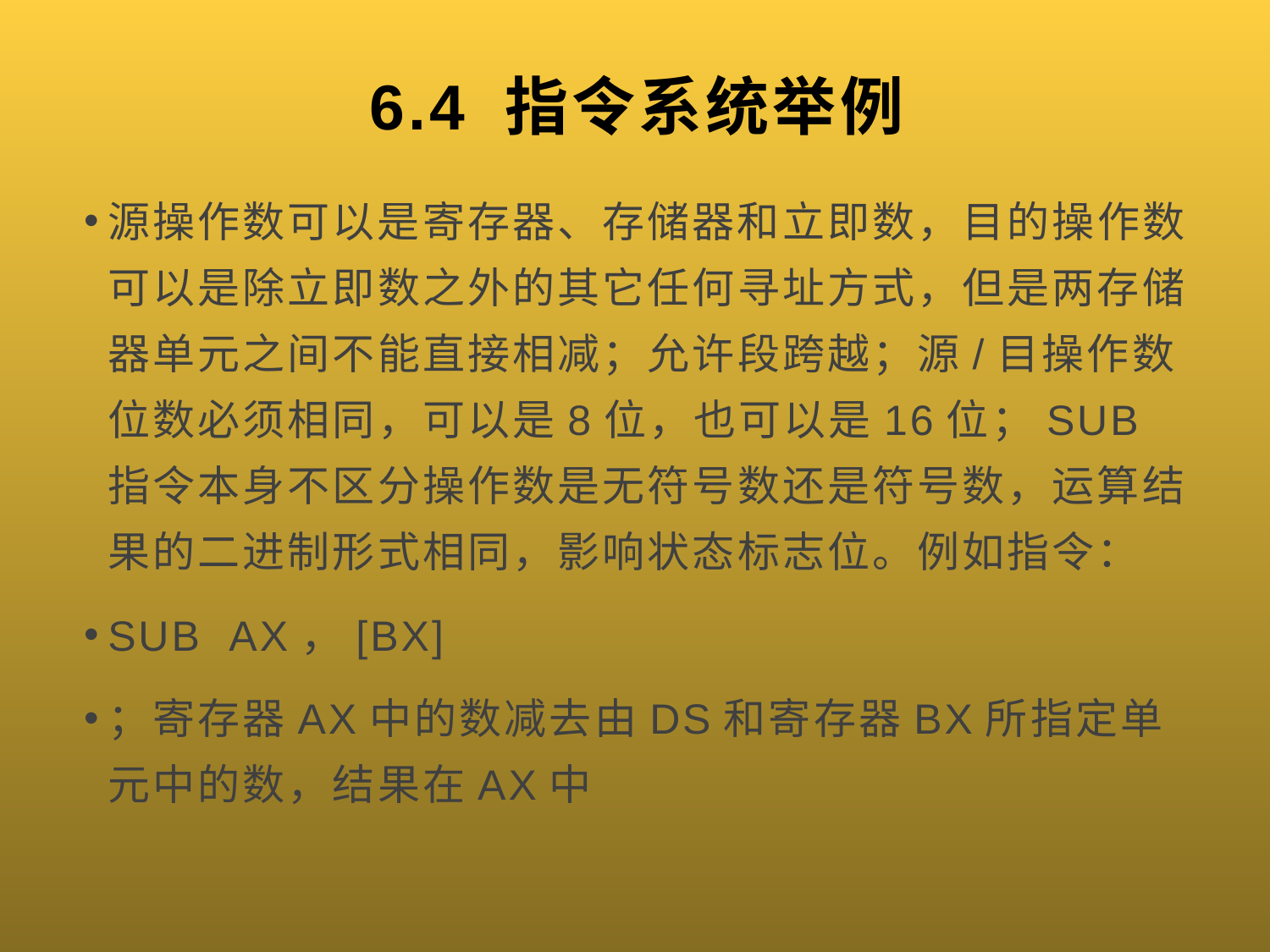

# 6.4 指令系统举例
源操作数可以是寄存器、存储器和立即数，目的操作数可以是除立即数之外的其它任何寻址方式，但是两存储器单元之间不能直接相减；允许段跨越；源/目操作数位数必须相同，可以是8位，也可以是16位；SUB指令本身不区分操作数是无符号数还是符号数，运算结果的二进制形式相同，影响状态标志位。例如指令：
SUB  AX，[BX]
；寄存器AX中的数减去由DS和寄存器BX所指定单元中的数，结果在AX中